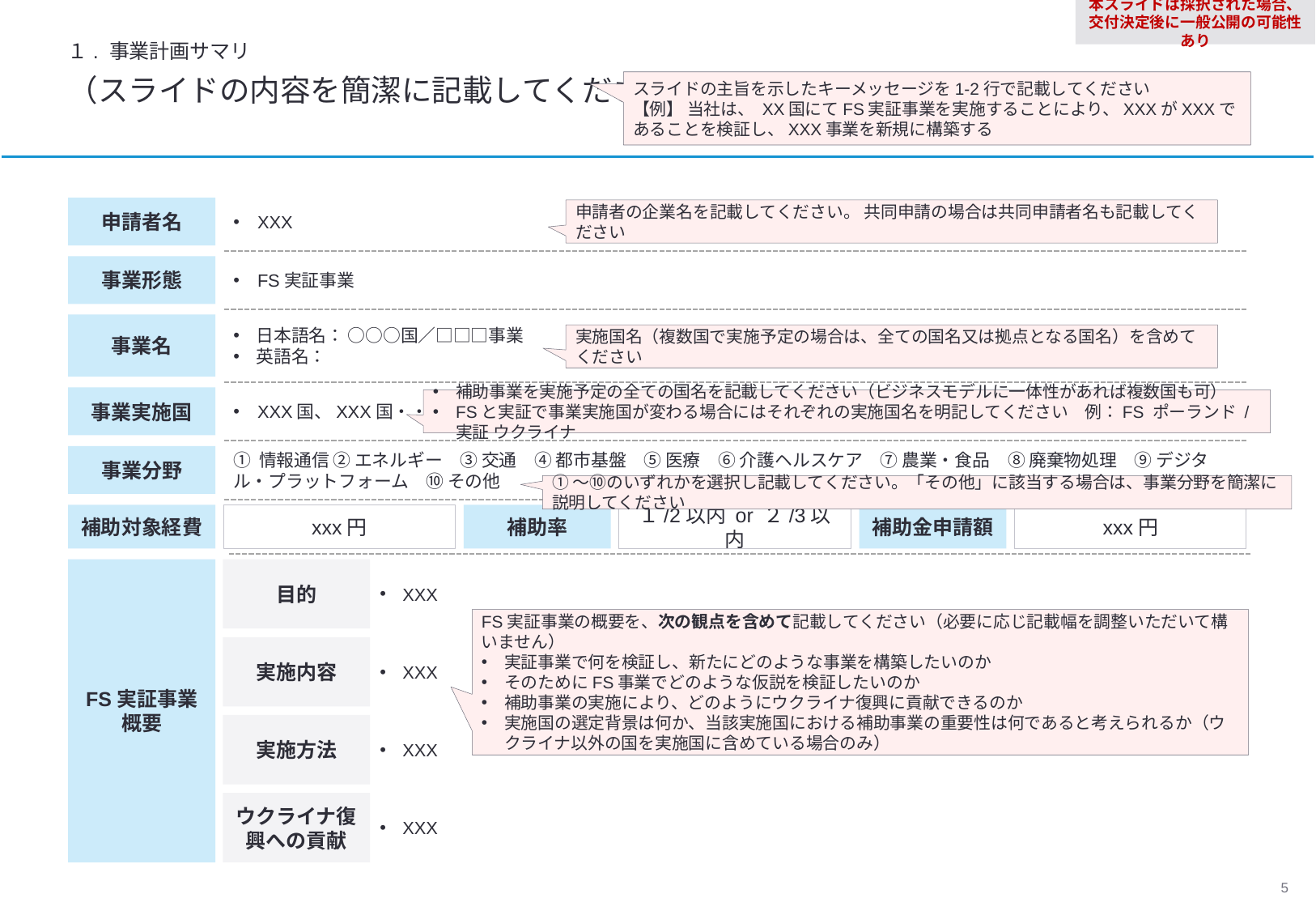

本スライドは採択された場合、交付決定後に一般公開の可能性あり
１. 事業計画サマリ
（スライドの内容を簡潔に記載してください）
スライドの主旨を示したキーメッセージを1-2行で記載してください
【例】 当社は、 XX国にてFS実証事業を実施することにより、XXXがXXXであることを検証し、XXX事業を新規に構築する
申請者名
XXX
申請者の企業名を記載してください。 共同申請の場合は共同申請者名も記載してください
事業形態
FS実証事業
事業名
日本語名： ○○○国／□□□事業
英語名：
実施国名（複数国で実施予定の場合は、全ての国名又は拠点となる国名）を含めてください
事業実施国
XXX国、XXX国・・・
補助事業を実施予定の全ての国名を記載してください（ビジネスモデルに一体性があれば複数国も可）
FSと実証で事業実施国が変わる場合にはそれぞれの実施国名を明記してください　例：FS ポーランド / 実証 ウクライナ
① 情報通信 ② エネルギー　③ 交通　④ 都市基盤　⑤ 医療　⑥ 介護ヘルスケア　⑦ 農業・食品　⑧ 廃棄物処理　⑨ デジタル・プラットフォーム　⑩ その他
事業分野
①～⑩のいずれかを選択し記載してください。「その他」に該当する場合は、事業分野を簡潔に説明してください
補助対象経費
xxx円
補助率
１/2以内 or ２/3以内
補助金申請額
xxx円
FS実証事業
概要
目的
XXX
FS実証事業の概要を、次の観点を含めて記載してください（必要に応じ記載幅を調整いただいて構いません）
実証事業で何を検証し、新たにどのような事業を構築したいのか
そのためにFS事業でどのような仮説を検証したいのか
補助事業の実施により、どのようにウクライナ復興に貢献できるのか
実施国の選定背景は何か、当該実施国における補助事業の重要性は何であると考えられるか（ウクライナ以外の国を実施国に含めている場合のみ）
実施内容
XXX
実施方法
XXX
ウクライナ復興への貢献
XXX